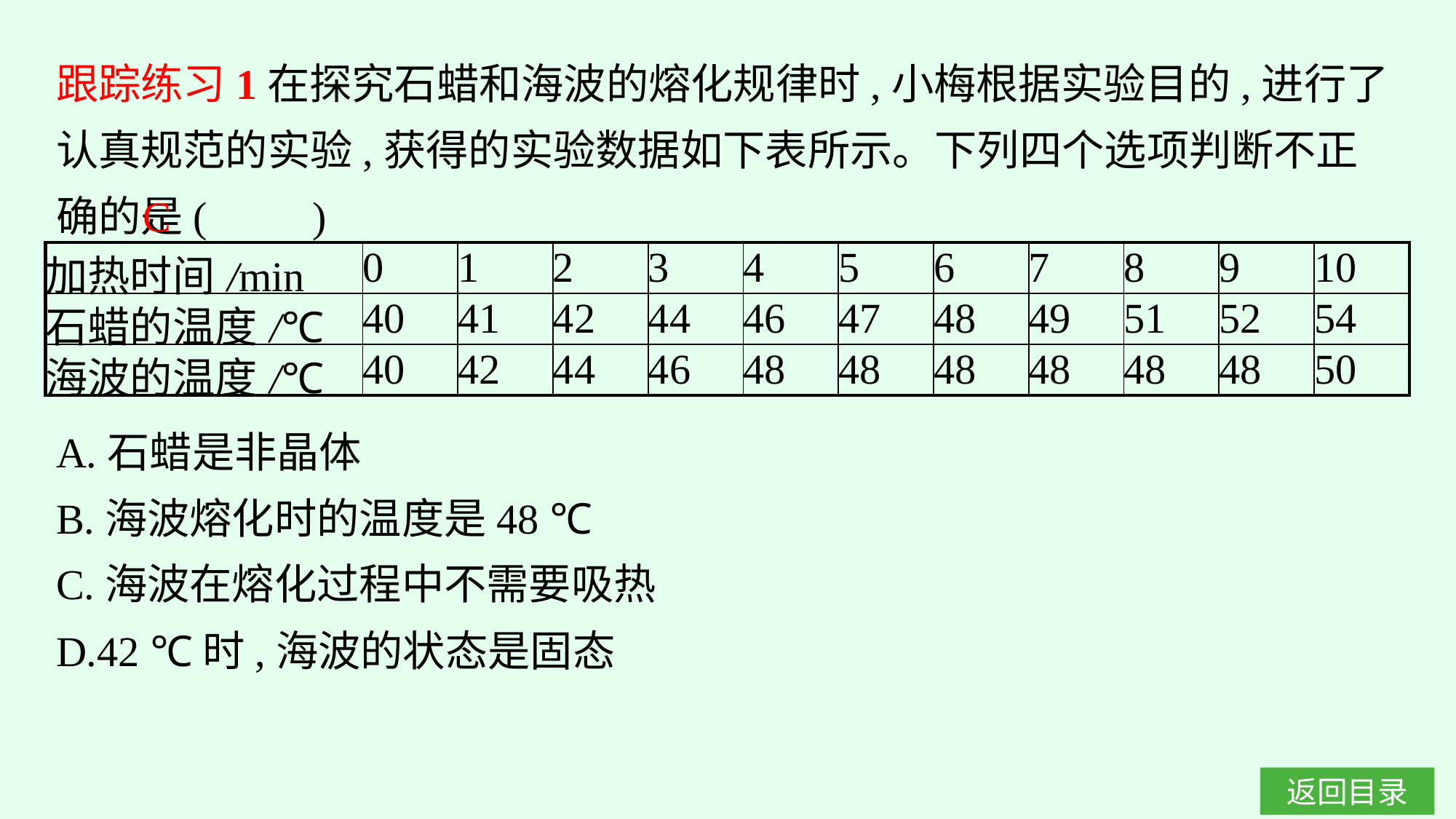

跟踪练习1在探究石蜡和海波的熔化规律时,小梅根据实验目的,进行了认真规范的实验,获得的实验数据如下表所示。下列四个选项判断不正确的是(　　)
C
| 加热时间/min | 0 | 1 | 2 | 3 | 4 | 5 | 6 | 7 | 8 | 9 | 10 |
| --- | --- | --- | --- | --- | --- | --- | --- | --- | --- | --- | --- |
| 石蜡的温度/℃ | 40 | 41 | 42 | 44 | 46 | 47 | 48 | 49 | 51 | 52 | 54 |
| 海波的温度/℃ | 40 | 42 | 44 | 46 | 48 | 48 | 48 | 48 | 48 | 48 | 50 |
A.石蜡是非晶体
B.海波熔化时的温度是48 ℃
C.海波在熔化过程中不需要吸热
D.42 ℃时,海波的状态是固态